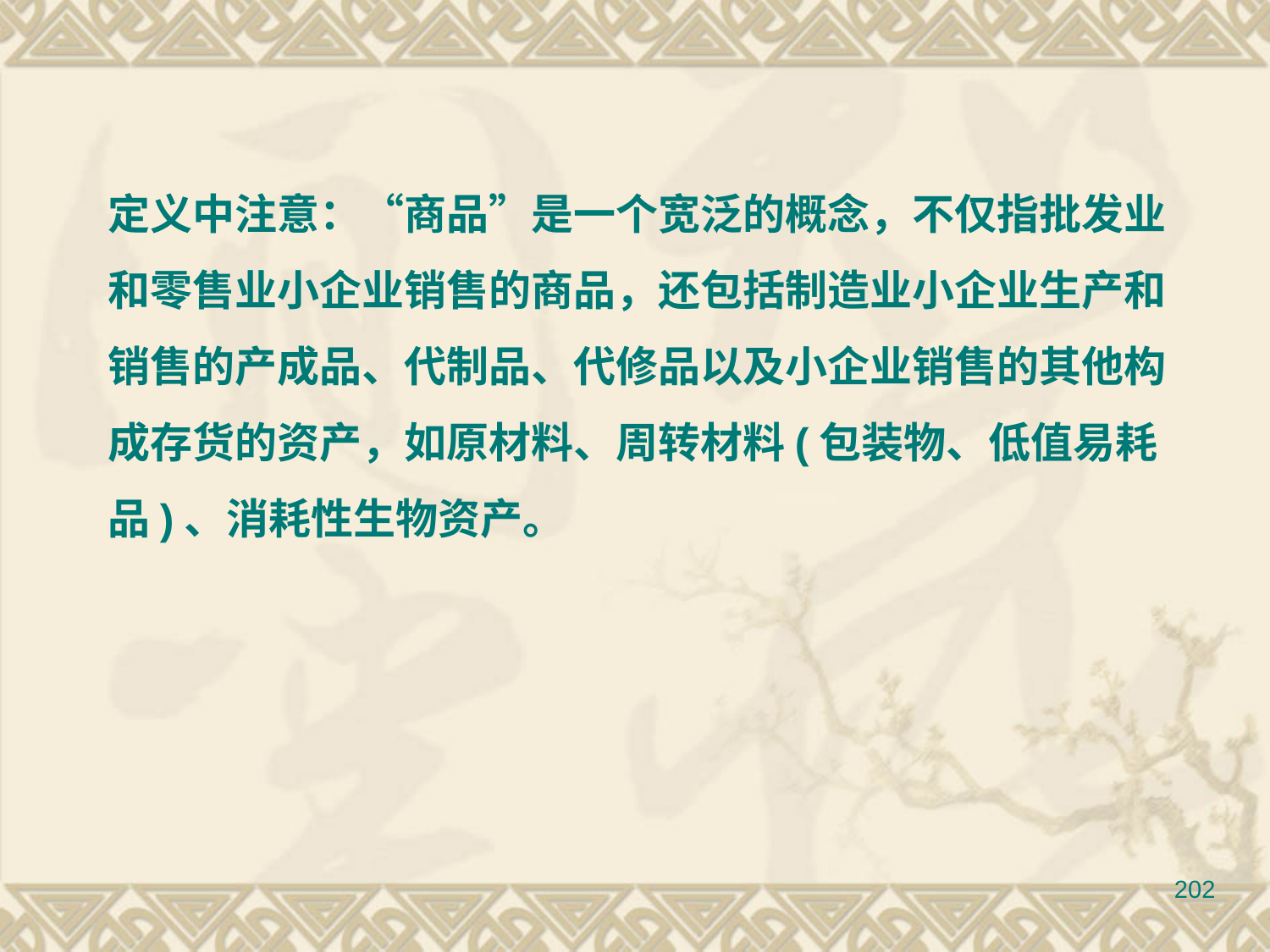

定义中注意：“商品”是一个宽泛的概念，不仅指批发业和零售业小企业销售的商品，还包括制造业小企业生产和销售的产成品、代制品、代修品以及小企业销售的其他构成存货的资产，如原材料、周转材料(包装物、低值易耗品)、消耗性生物资产。
202